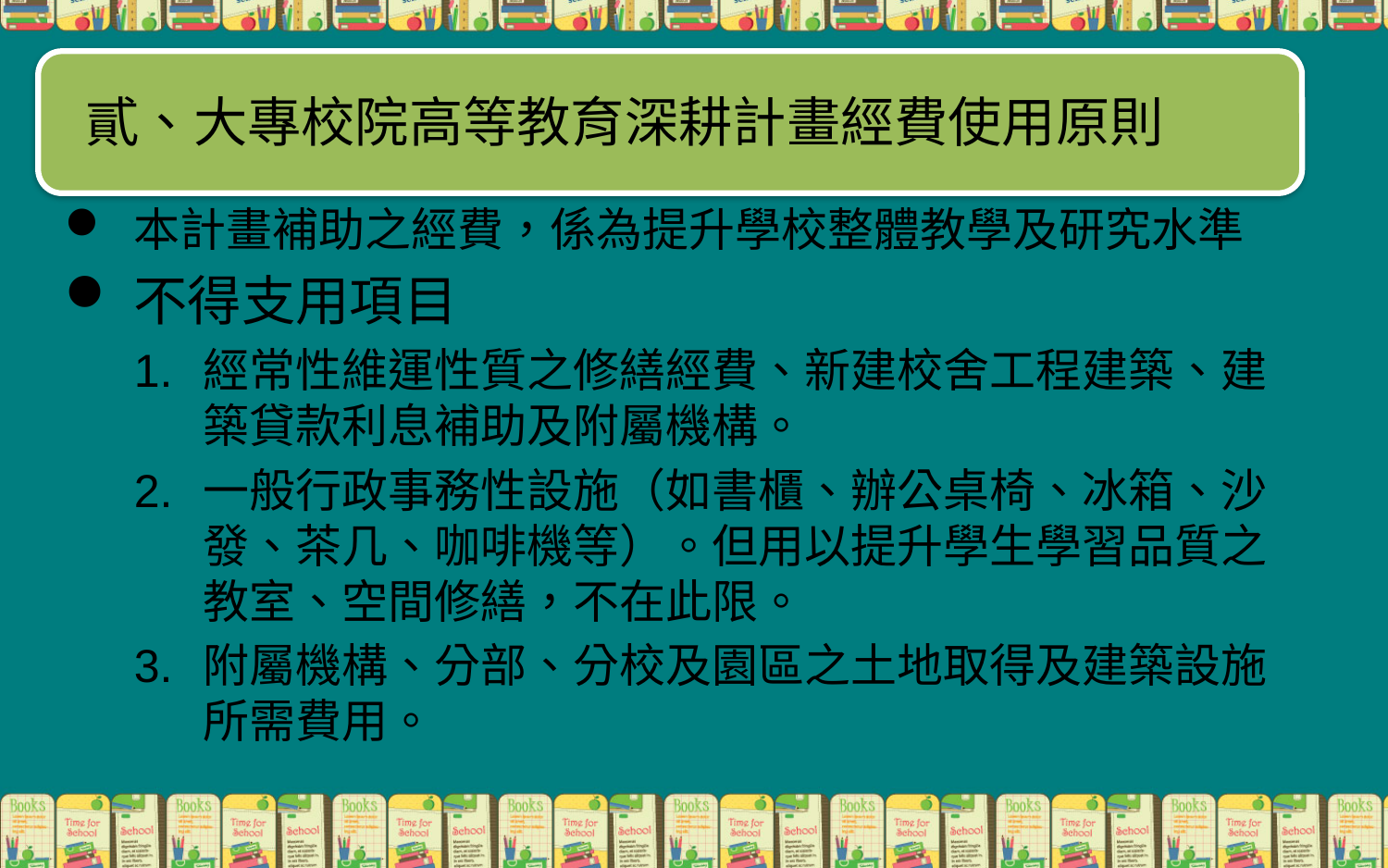

貳、大專校院高等教育深耕計畫經費使用原則
本計畫補助之經費，係為提升學校整體教學及研究水準
不得支用項目
經常性維運性質之修繕經費、新建校舍工程建築、建築貸款利息補助及附屬機構。
一般行政事務性設施（如書櫃、辦公桌椅、冰箱、沙發、茶几、咖啡機等）。但用以提升學生學習品質之教室、空間修繕，不在此限。
附屬機構、分部、分校及園區之土地取得及建築設施所需費用。